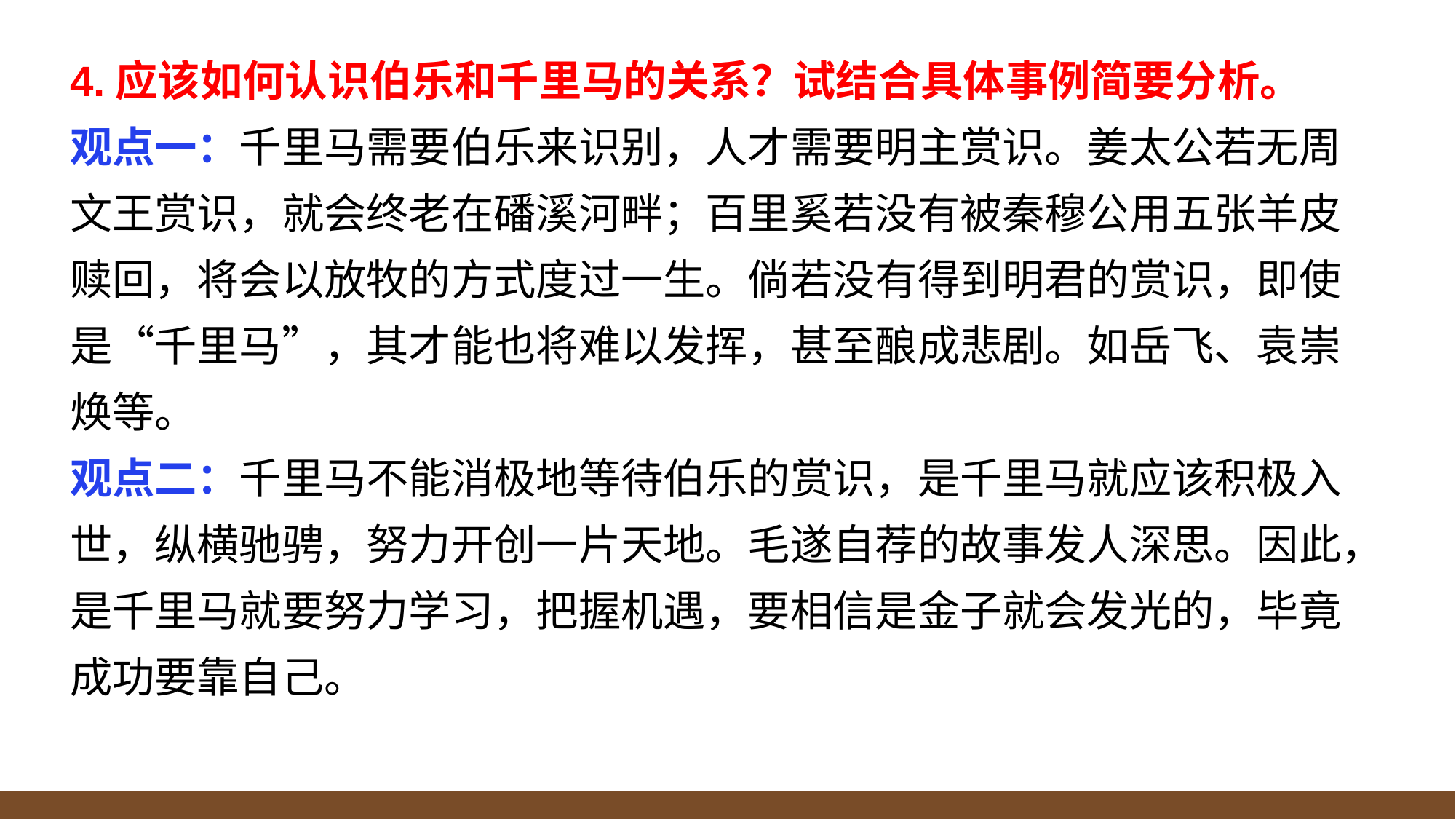

4.应该如何认识伯乐和千里马的关系？试结合具体事例简要分析。
观点一：千里马需要伯乐来识别，人才需要明主赏识。姜太公若无周文王赏识，就会终老在磻溪河畔；百里奚若没有被秦穆公用五张羊皮赎回，将会以放牧的方式度过一生。倘若没有得到明君的赏识，即使是“千里马”，其才能也将难以发挥，甚至酿成悲剧。如岳飞、袁崇焕等。
观点二：千里马不能消极地等待伯乐的赏识，是千里马就应该积极入世，纵横驰骋，努力开创一片天地。毛遂自荐的故事发人深思。因此，是千里马就要努力学习，把握机遇，要相信是金子就会发光的，毕竟成功要靠自己。